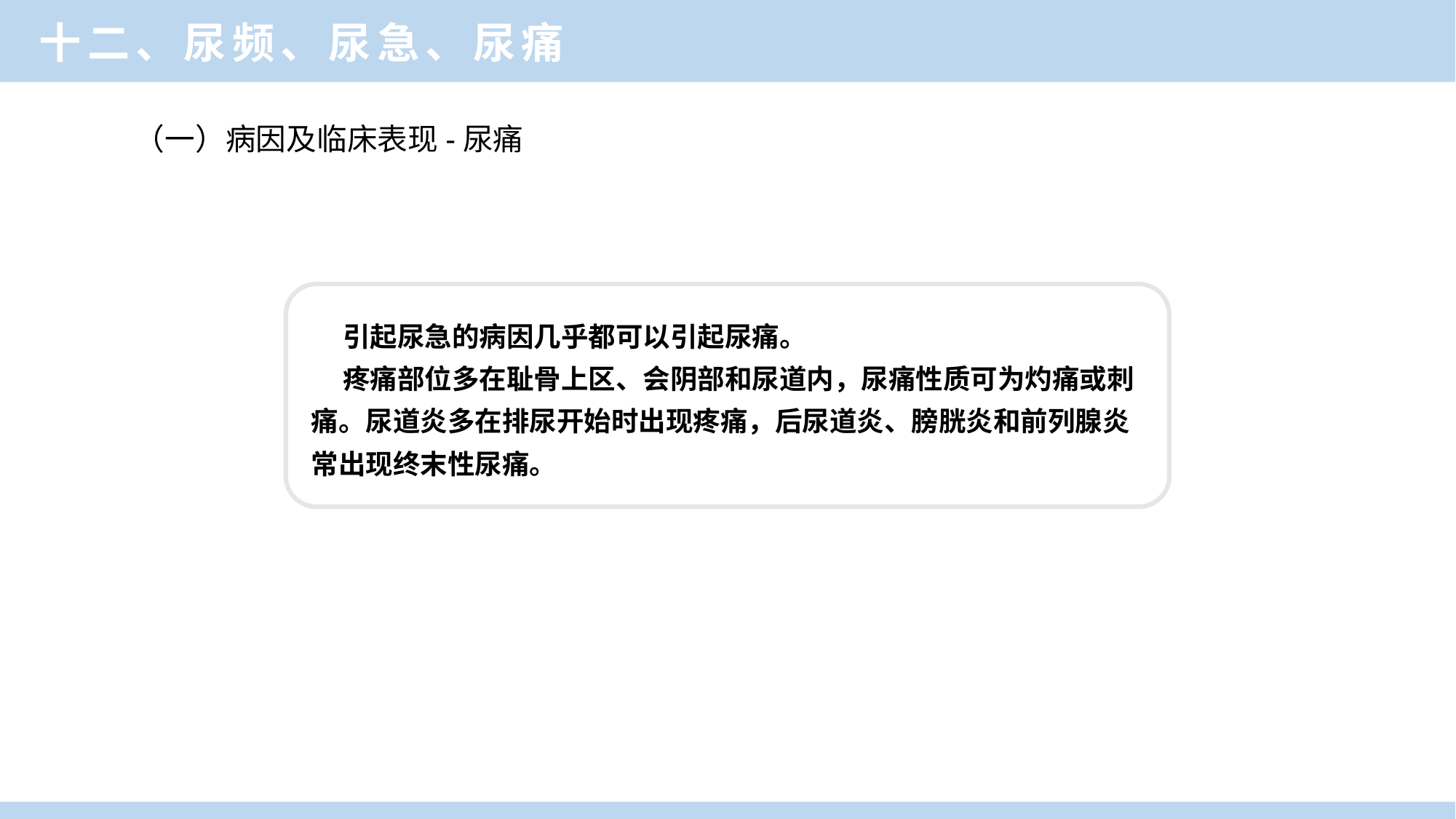

十二、尿频、尿急、尿痛
（一）病因及临床表现-尿痛

引起尿急的病因几乎都可以引起尿痛。
疼痛部位多在耻骨上区、会阴部和尿道内，尿痛性质可为灼痛或刺痛。尿道炎多在排尿开始时出现疼痛，后尿道炎、膀胱炎和前列腺炎常出现终末性尿痛。